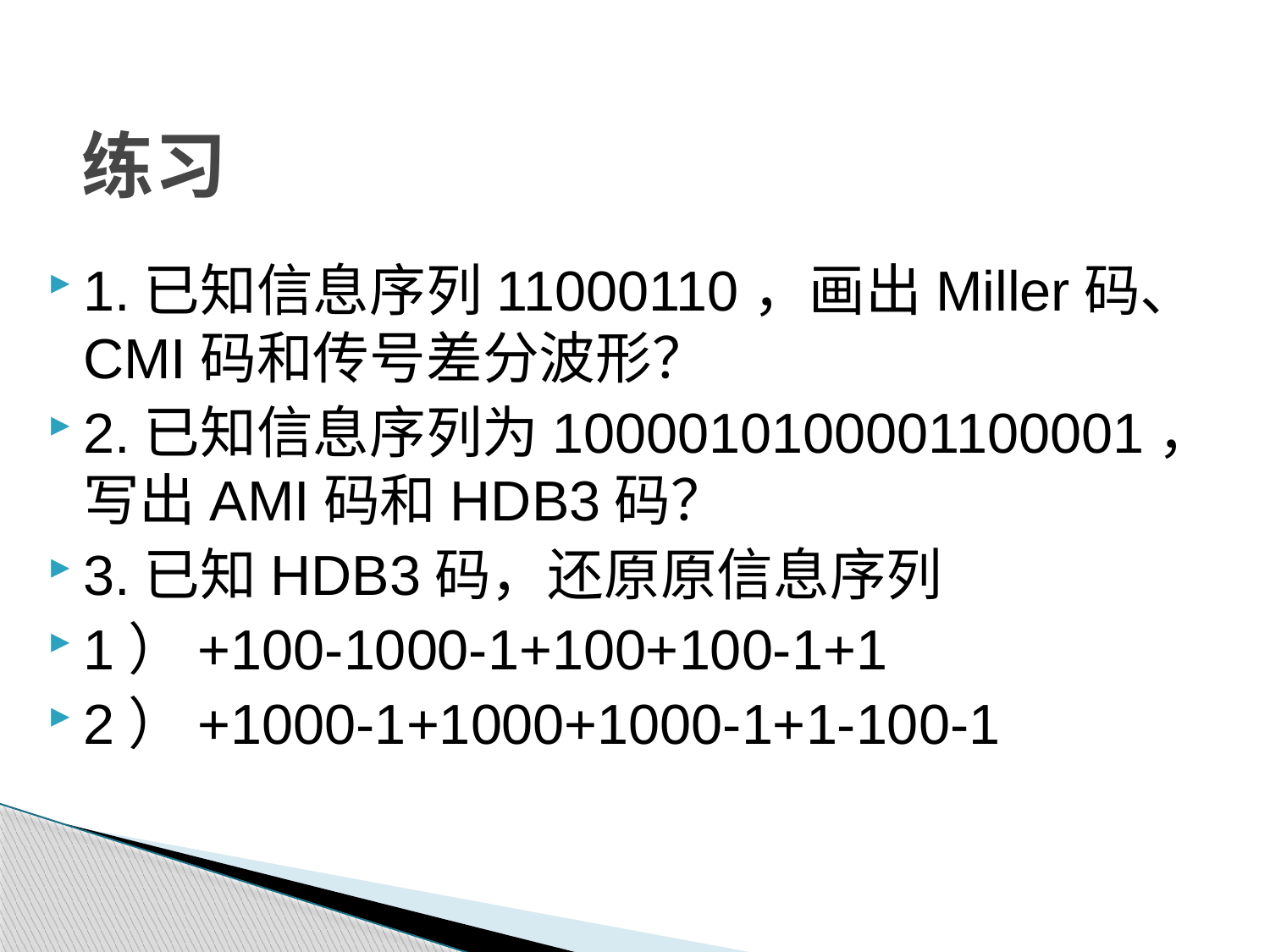

# 练习
1.已知信息序列11000110，画出Miller码、CMI码和传号差分波形？
2.已知信息序列为1000010100001100001，写出AMI码和HDB3码？
3.已知HDB3码，还原原信息序列
1）+100-1000-1+100+100-1+1
2）+1000-1+1000+1000-1+1-100-1